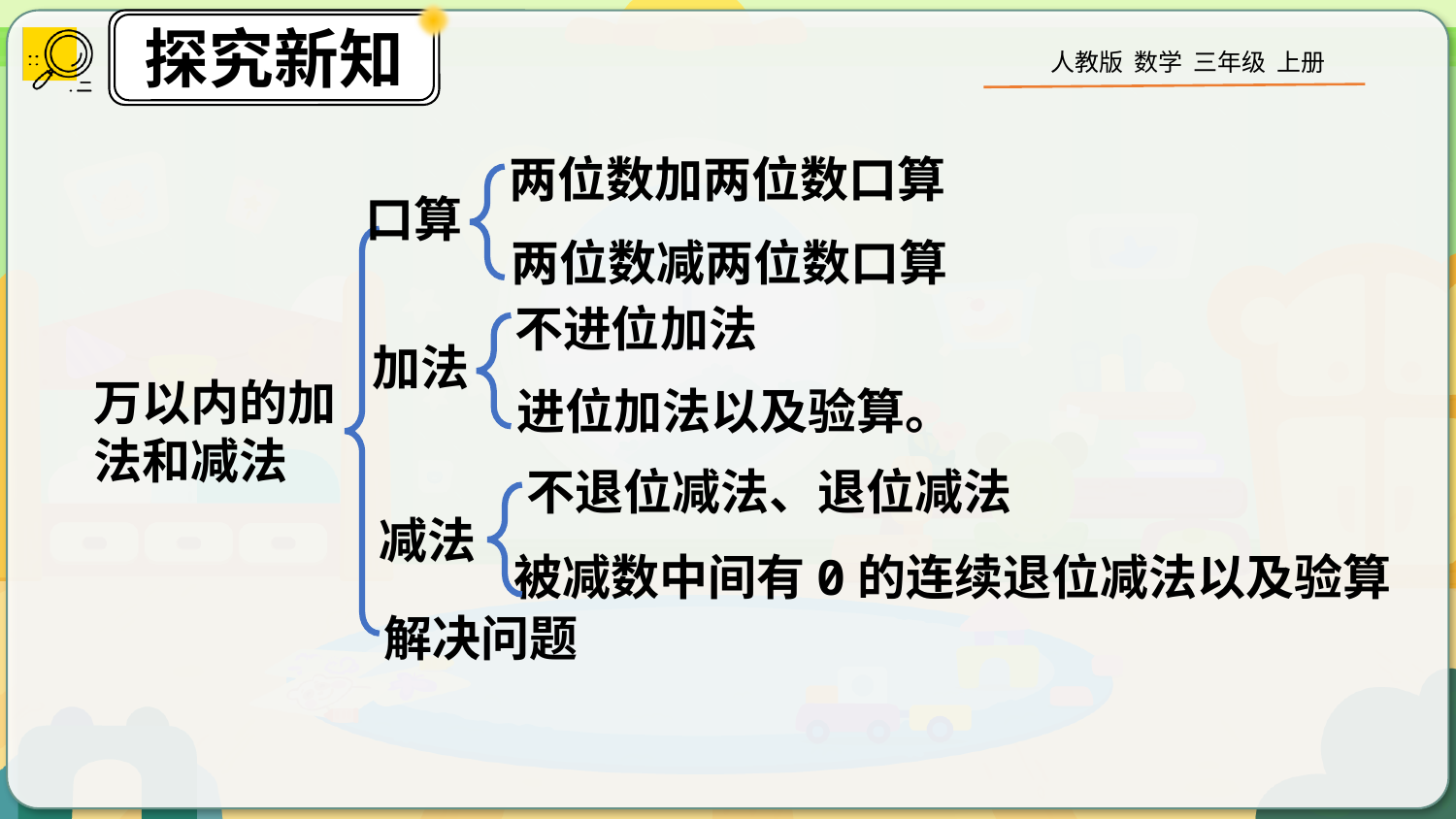

两位数加两位数口算

口算
两位数减两位数口算

不进位加法

加法
万以内的加法和减法
进位加法以及验算。
不退位减法、退位减法

减法
被减数中间有0的连续退位减法以及验算
解决问题